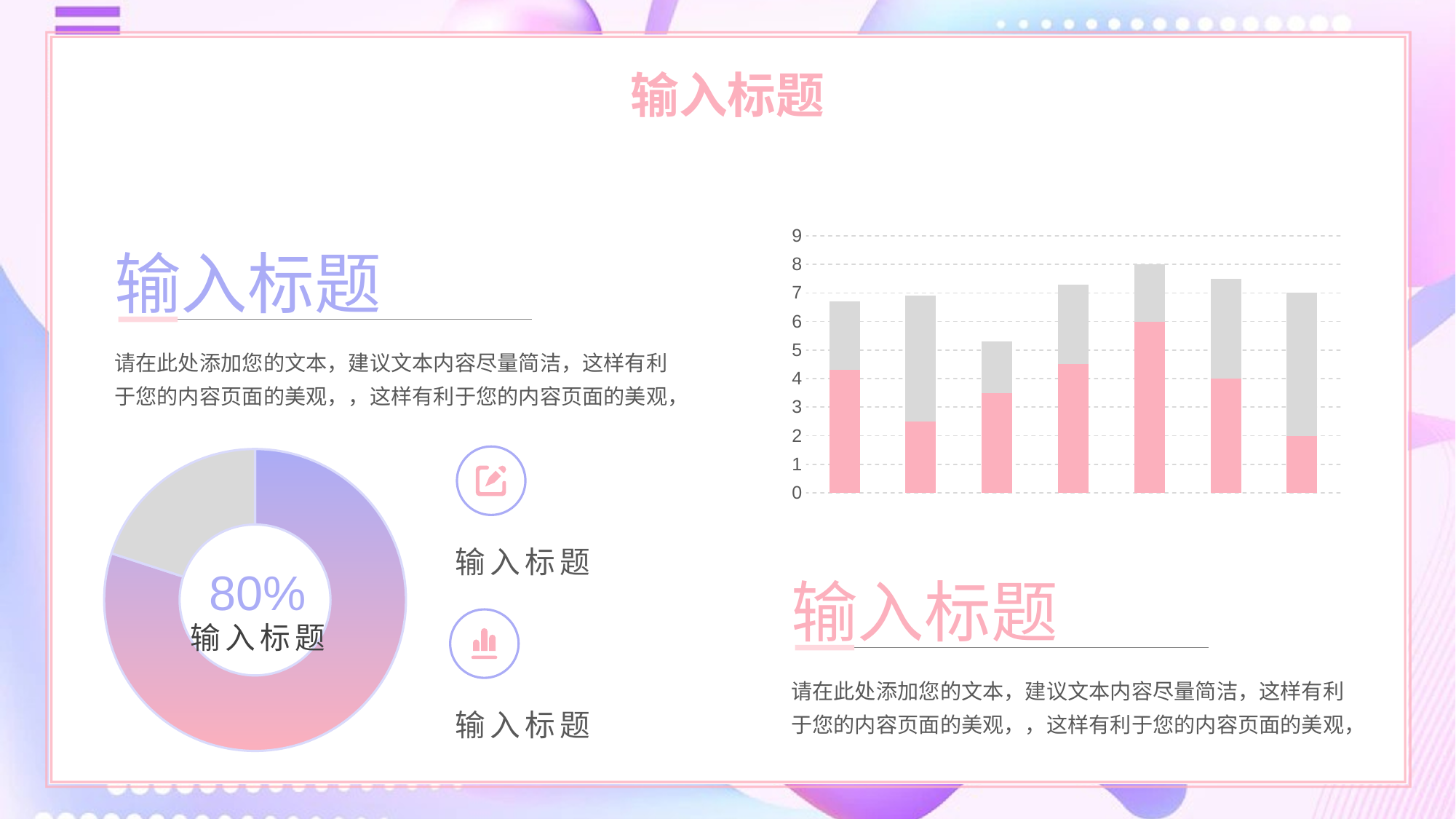

输入标题
输入标题

### Chart

| Category | 系列 1 | 系列 2 |
|---|---|---|
| 类别 1 | 4.3 | 2.4 |
| 类别 2 | 2.5 | 4.4 |
| 类别 3 | 3.5 | 1.8 |
| 类别 4 | 4.5 | 2.8 |
| 5 | 6.0 | 2.0 |
| 6 | 4.0 | 3.5 |
| 7 | 2.0 | 5.0 |
请在此处添加您的文本，建议文本内容尽量简洁，这样有利于您的内容页面的美观，，这样有利于您的内容页面的美观，

### Chart

| Category | 销售额 |
|---|---|
| 第一季度 | 8.0 |
| 第二季度 | 2.0 |

输入标题
80%
输入标题
输入标题

请在此处添加您的文本，建议文本内容尽量简洁，这样有利于您的内容页面的美观，，这样有利于您的内容页面的美观，
输入标题